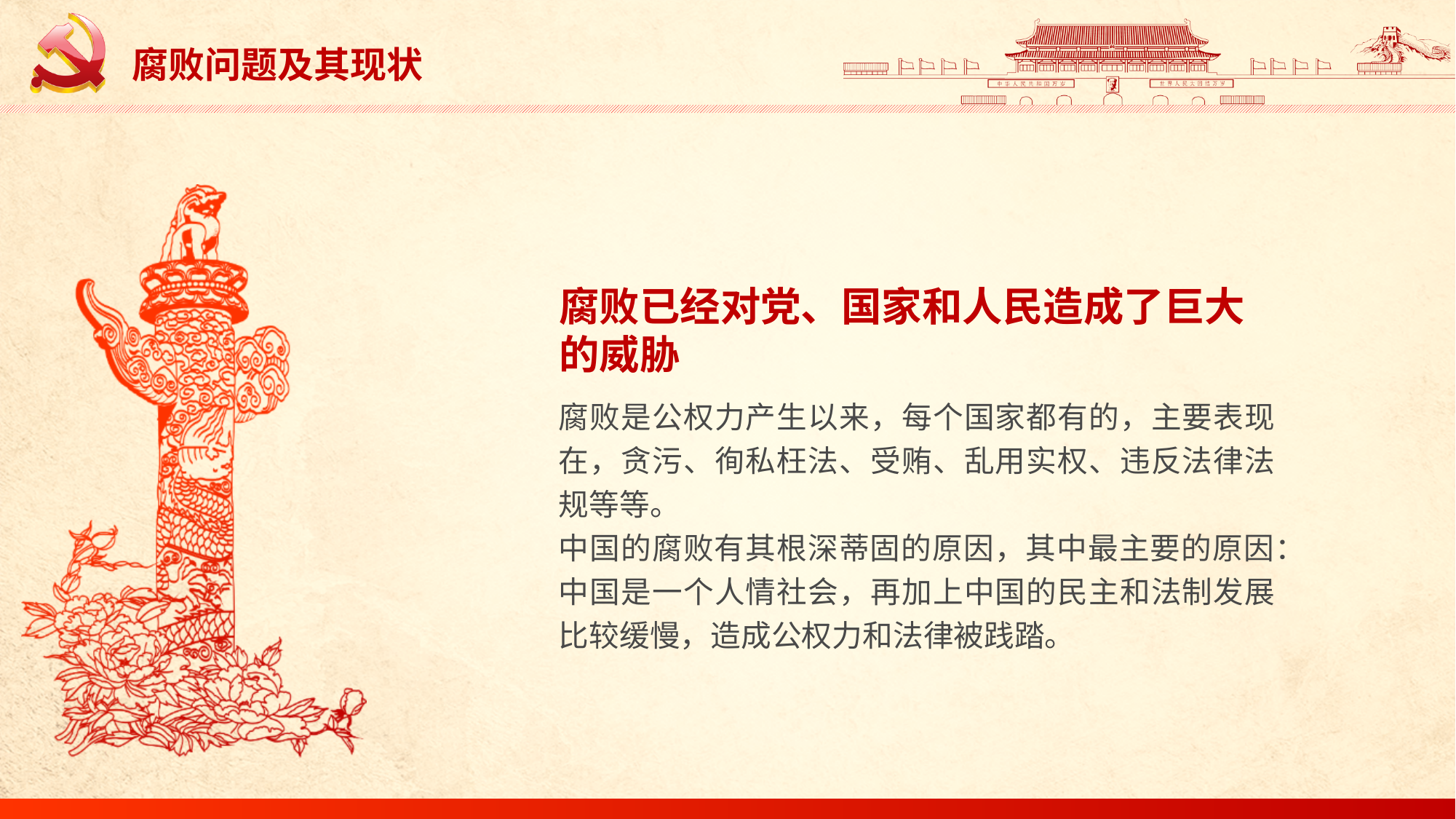

腐败问题及其现状
腐败已经对党、国家和人民造成了巨大的威胁
腐败是公权力产生以来，每个国家都有的，主要表现在，贪污、徇私枉法、受贿、乱用实权、违反法律法规等等。
中国的腐败有其根深蒂固的原因，其中最主要的原因：中国是一个人情社会，再加上中国的民主和法制发展比较缓慢，造成公权力和法律被践踏。